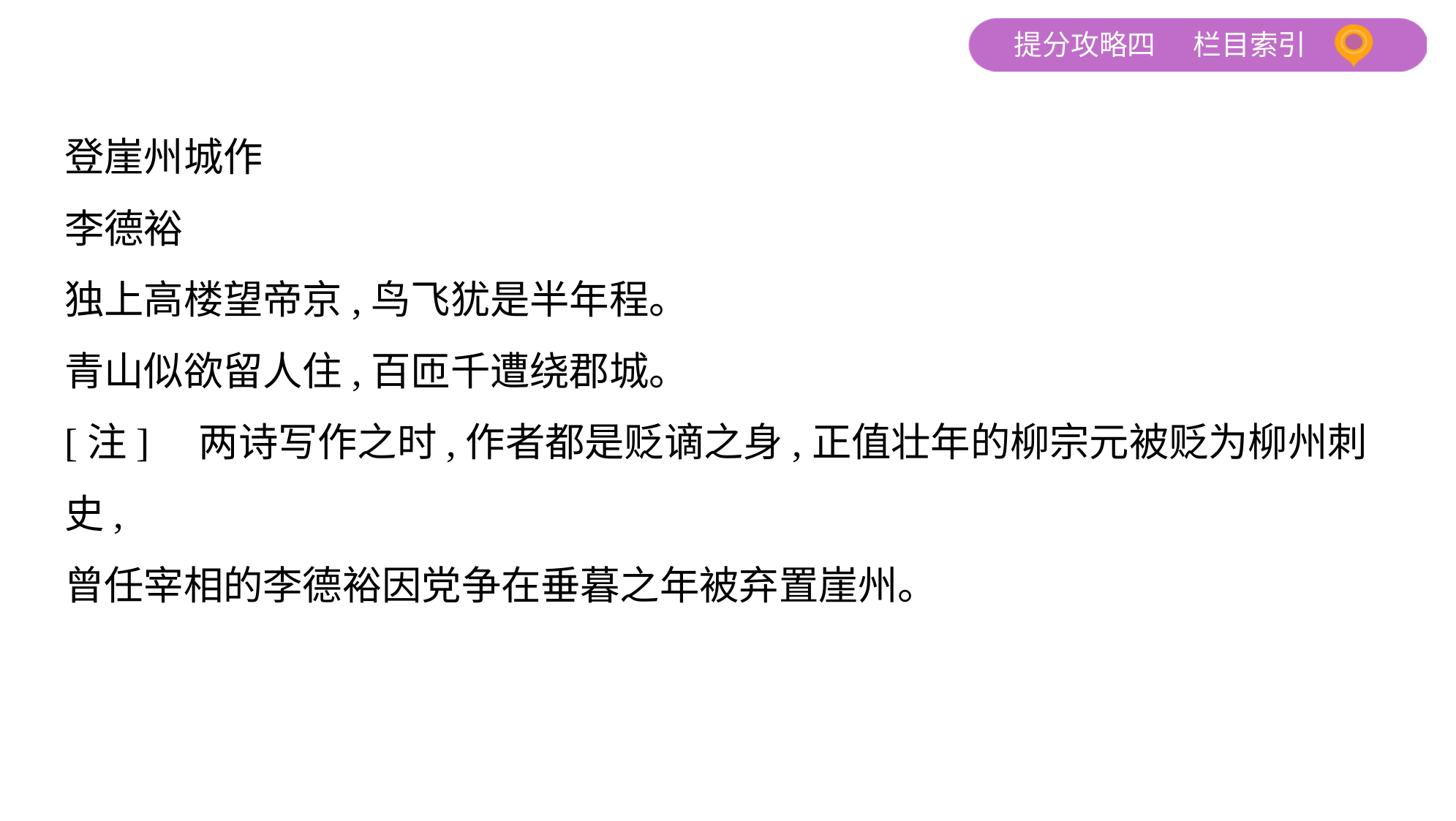

登崖州城作
李德裕
独上高楼望帝京,鸟飞犹是半年程。
青山似欲留人住,百匝千遭绕郡城。
[注]    两诗写作之时,作者都是贬谪之身,正值壮年的柳宗元被贬为柳州刺史,
曾任宰相的李德裕因党争在垂暮之年被弃置崖州。